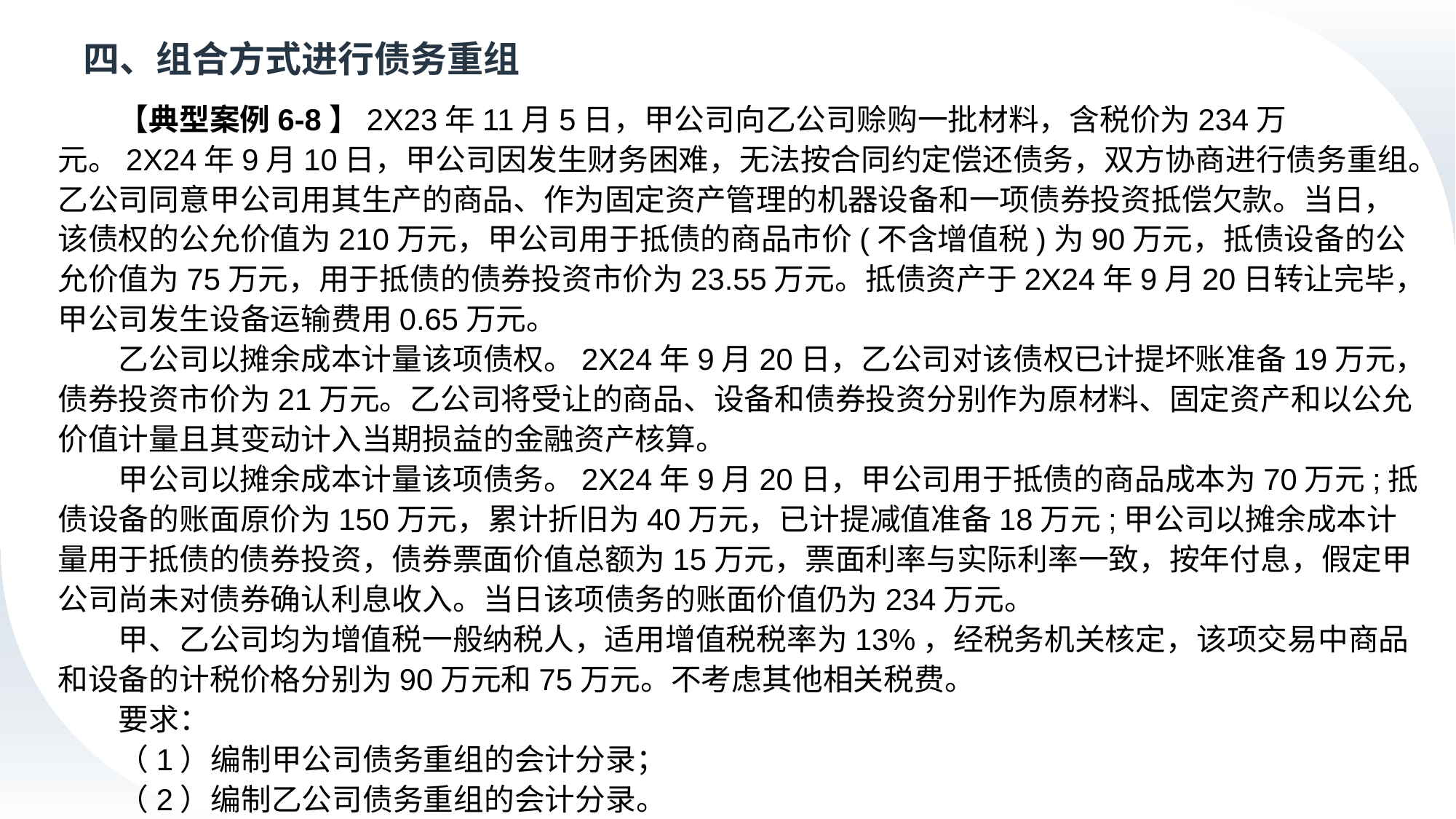

# 四、组合方式进行债务重组
【典型案例6-8】2X23年11月5日，甲公司向乙公司赊购一批材料，含税价为234万元。2X24年9月10日，甲公司因发生财务困难，无法按合同约定偿还债务，双方协商进行债务重组。乙公司同意甲公司用其生产的商品、作为固定资产管理的机器设备和一项债券投资抵偿欠款。当日，该债权的公允价值为210万元，甲公司用于抵债的商品市价(不含增值税)为90万元，抵债设备的公允价值为75万元，用于抵债的债券投资市价为23.55万元。抵债资产于2X24年9月20日转让完毕，甲公司发生设备运输费用0.65万元。
乙公司以摊余成本计量该项债权。2X24年9月20日，乙公司对该债权已计提坏账准备19万元，债券投资市价为21万元。乙公司将受让的商品、设备和债券投资分别作为原材料、固定资产和以公允价值计量且其变动计入当期损益的金融资产核算。
甲公司以摊余成本计量该项债务。2X24年9月20日，甲公司用于抵债的商品成本为70万元;抵债设备的账面原价为150万元，累计折旧为40万元，已计提减值准备18万元;甲公司以摊余成本计量用于抵债的债券投资，债券票面价值总额为15万元，票面利率与实际利率一致，按年付息，假定甲公司尚未对债券确认利息收入。当日该项债务的账面价值仍为234万元。
甲、乙公司均为增值税一般纳税人，适用增值税税率为13%，经税务机关核定，该项交易中商品和设备的计税价格分别为90万元和75万元。不考虑其他相关税费。
要求：
（1）编制甲公司债务重组的会计分录；
（2）编制乙公司债务重组的会计分录。